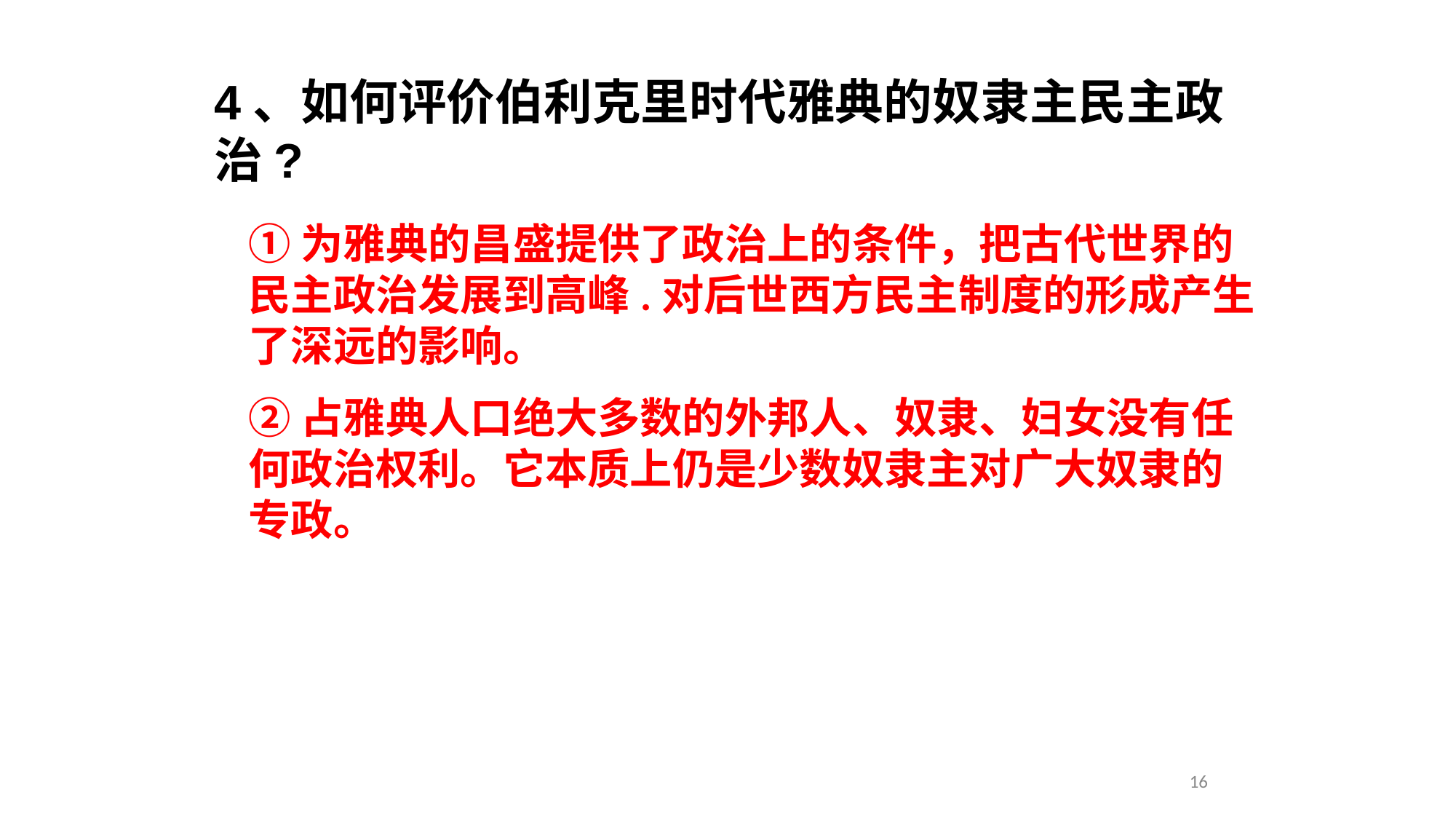

4、如何评价伯利克里时代雅典的奴隶主民主政治?
①为雅典的昌盛提供了政治上的条件，把古代世界的民主政治发展到高峰.对后世西方民主制度的形成产生了深远的影响。
②占雅典人口绝大多数的外邦人、奴隶、妇女没有任何政治权利。它本质上仍是少数奴隶主对广大奴隶的专政。
16